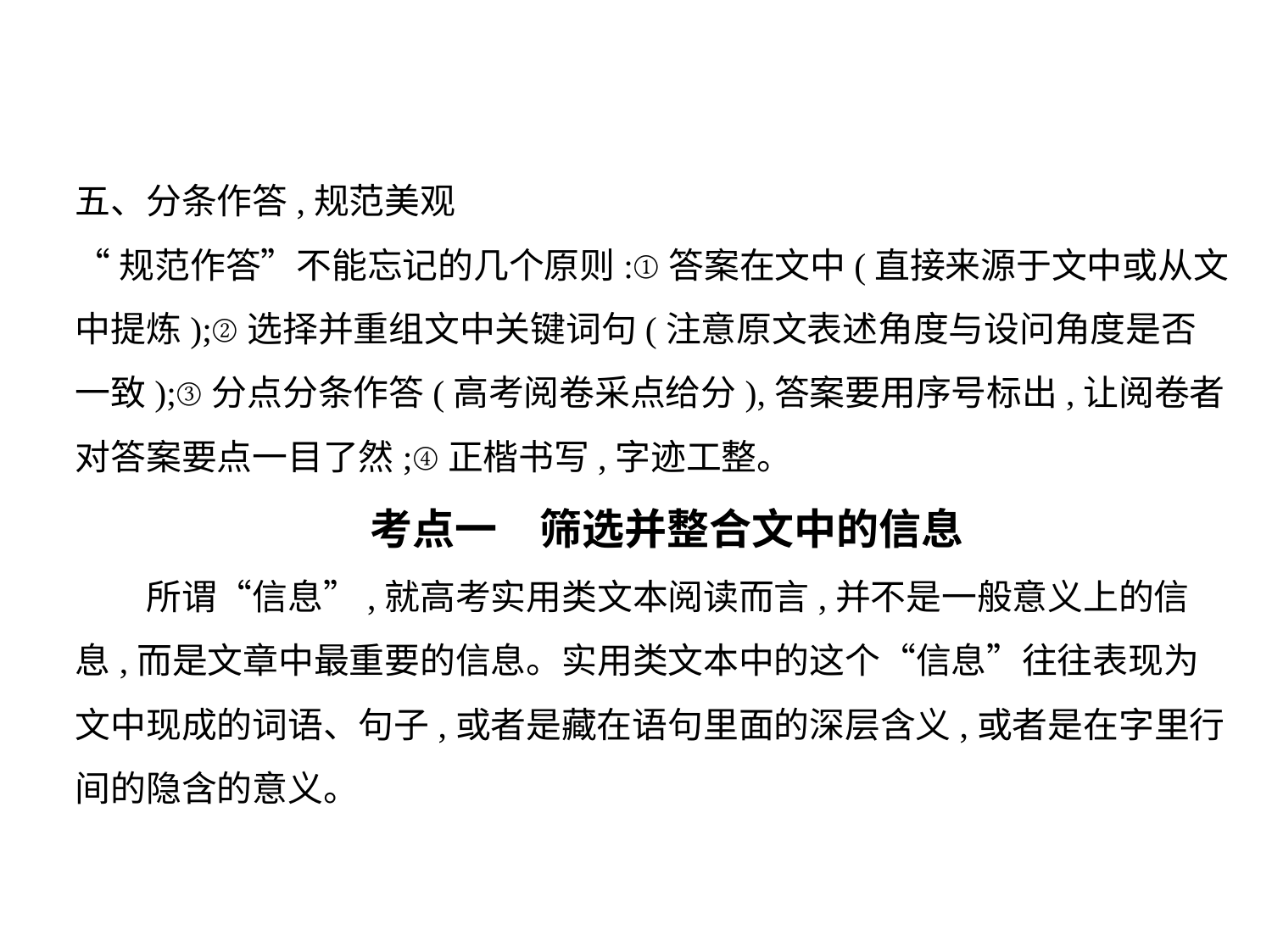

五、分条作答,规范美观
“规范作答”不能忘记的几个原则:①答案在文中(直接来源于文中或从文
中提炼);②选择并重组文中关键词句(注意原文表述角度与设问角度是否
一致);③分点分条作答(高考阅卷采点给分),答案要用序号标出,让阅卷者
对答案要点一目了然;④正楷书写,字迹工整。
考点一　筛选并整合文中的信息
　　所谓“信息”,就高考实用类文本阅读而言,并不是一般意义上的信
息,而是文章中最重要的信息。实用类文本中的这个“信息”往往表现为
文中现成的词语、句子,或者是藏在语句里面的深层含义,或者是在字里行
间的隐含的意义。